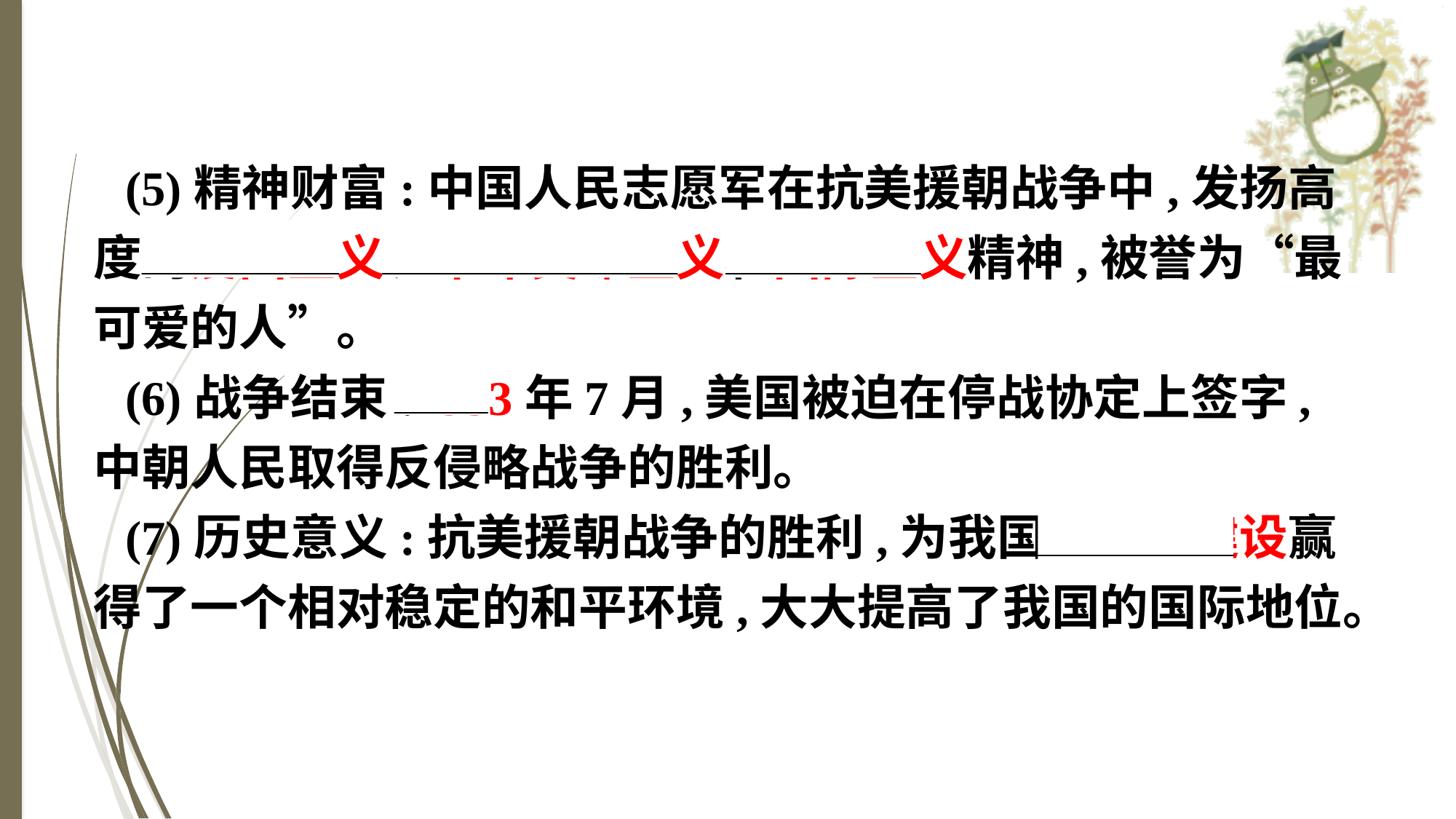

(5)精神财富:中国人民志愿军在抗美援朝战争中,发扬高度的爱国主义、革命英雄主义和国际主义精神,被誉为“最可爱的人”。
(6)战争结束:1953年7月,美国被迫在停战协定上签字,中朝人民取得反侵略战争的胜利。
(7)历史意义:抗美援朝战争的胜利,为我国的经济建设赢得了一个相对稳定的和平环境,大大提高了我国的国际地位。